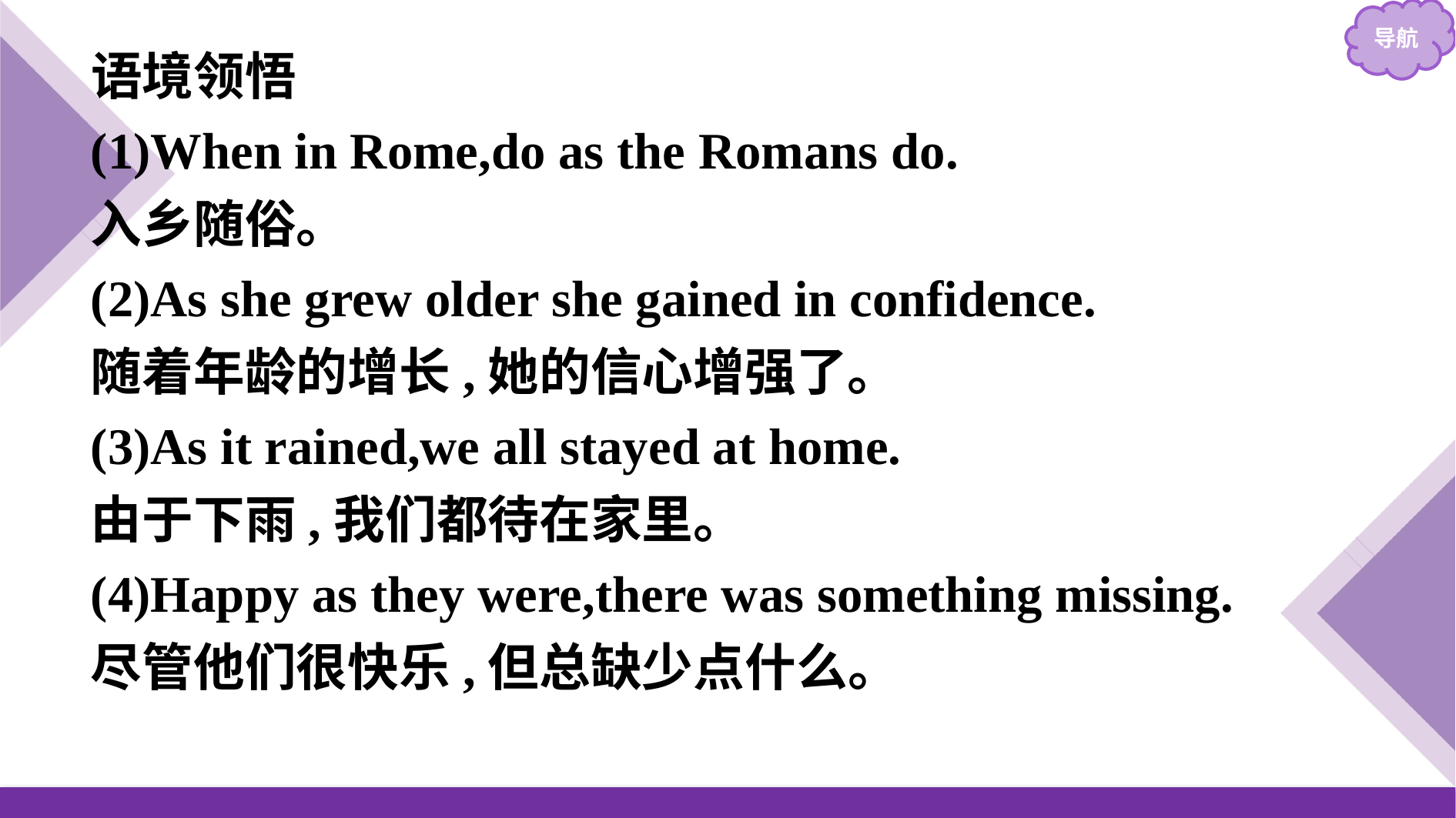

语境领悟
(1)When in Rome,do as the Romans do.
入乡随俗。
(2)As she grew older she gained in confidence.
随着年龄的增长,她的信心增强了。
(3)As it rained,we all stayed at home.
由于下雨,我们都待在家里。
(4)Happy as they were,there was something missing.
尽管他们很快乐,但总缺少点什么。